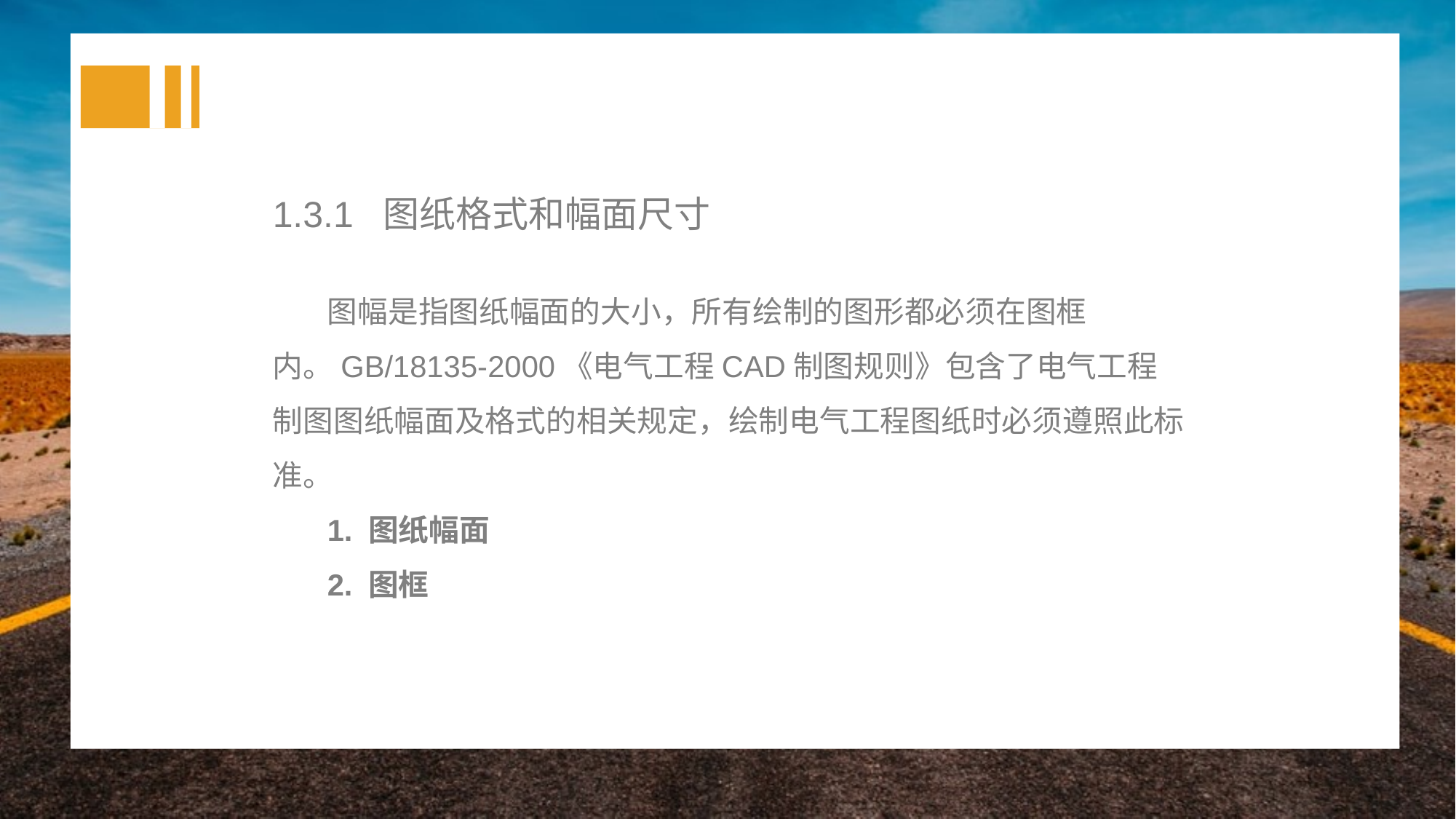

1.3.1  图纸格式和幅面尺寸
图幅是指图纸幅面的大小，所有绘制的图形都必须在图框内。GB/18135-2000《电气工程CAD制图规则》包含了电气工程制图图纸幅面及格式的相关规定，绘制电气工程图纸时必须遵照此标准。
1. 图纸幅面
2. 图框